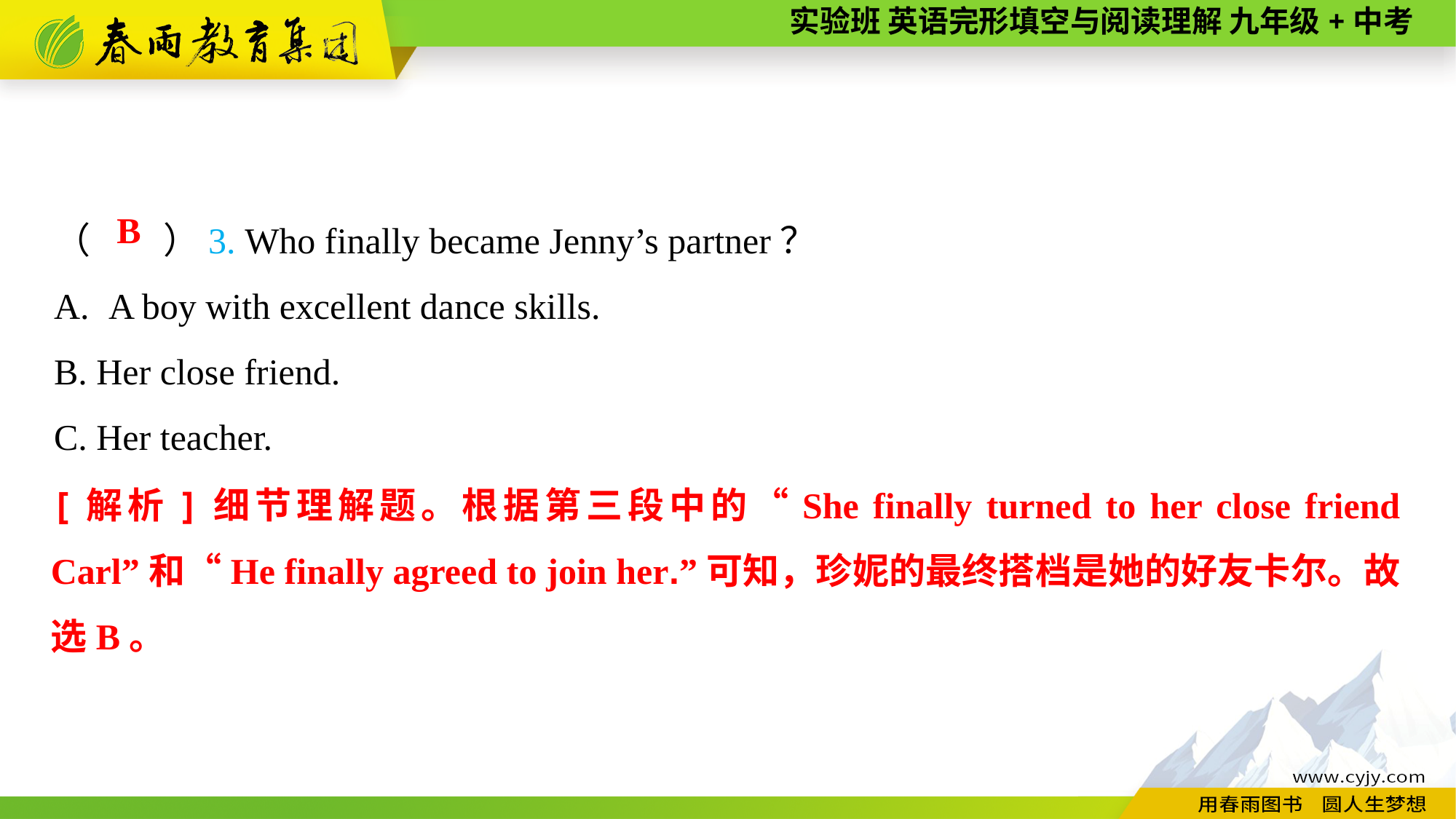

（　　）3. Who finally became Jenny’s partner？
A boy with excellent dance skills.
B. Her close friend.
C. Her teacher.
B
[解析]细节理解题。根据第三段中的“She finally turned to her close friend Carl”和“He finally agreed to join her.”可知，珍妮的最终搭档是她的好友卡尔。故选B。